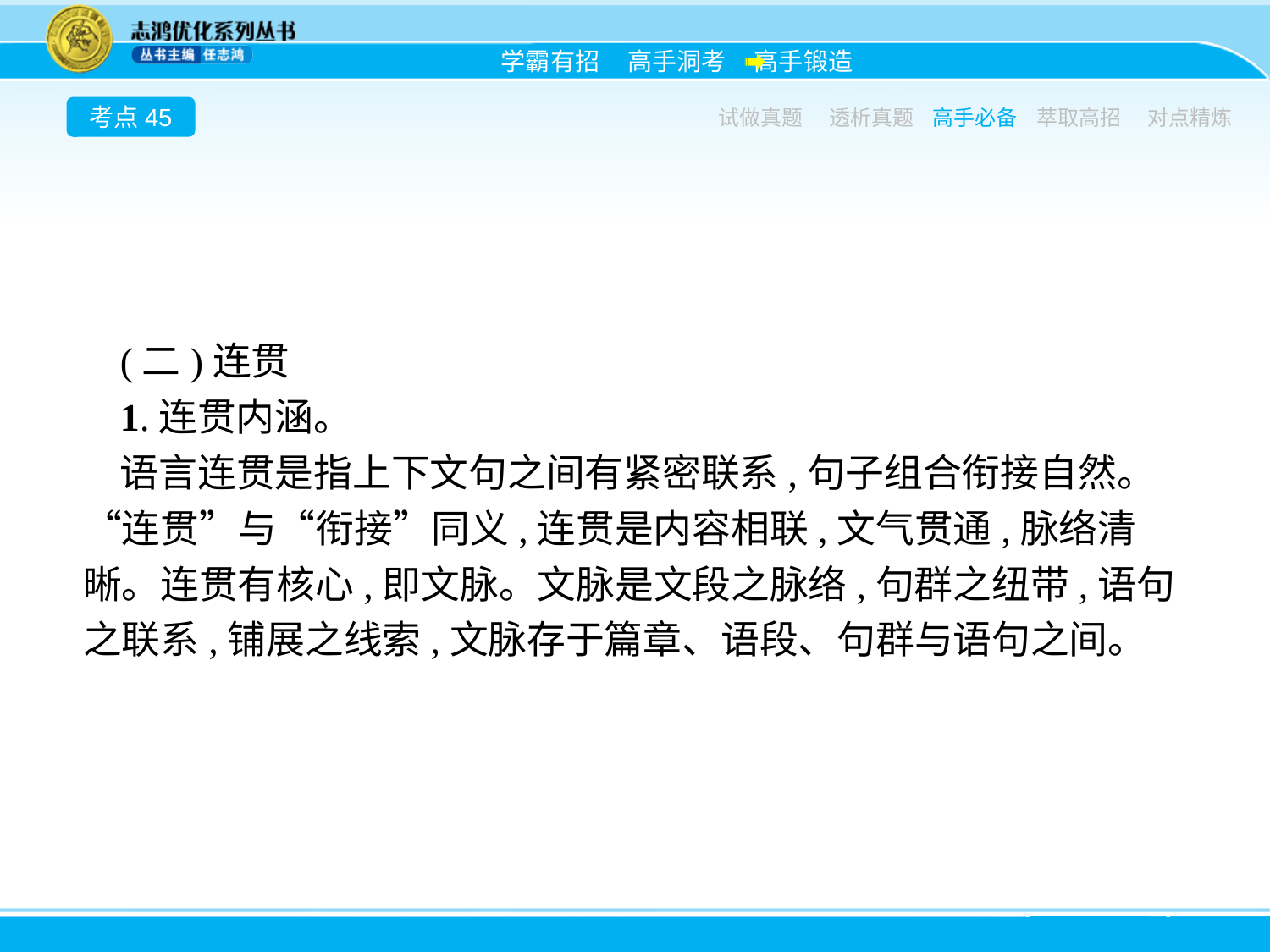

考点45
试做真题
透析真题
高手必备
萃取高招
对点精炼
(二)连贯
1.连贯内涵。
语言连贯是指上下文句之间有紧密联系,句子组合衔接自然。“连贯”与“衔接”同义,连贯是内容相联,文气贯通,脉络清晰。连贯有核心,即文脉。文脉是文段之脉络,句群之纽带,语句之联系,铺展之线索,文脉存于篇章、语段、句群与语句之间。